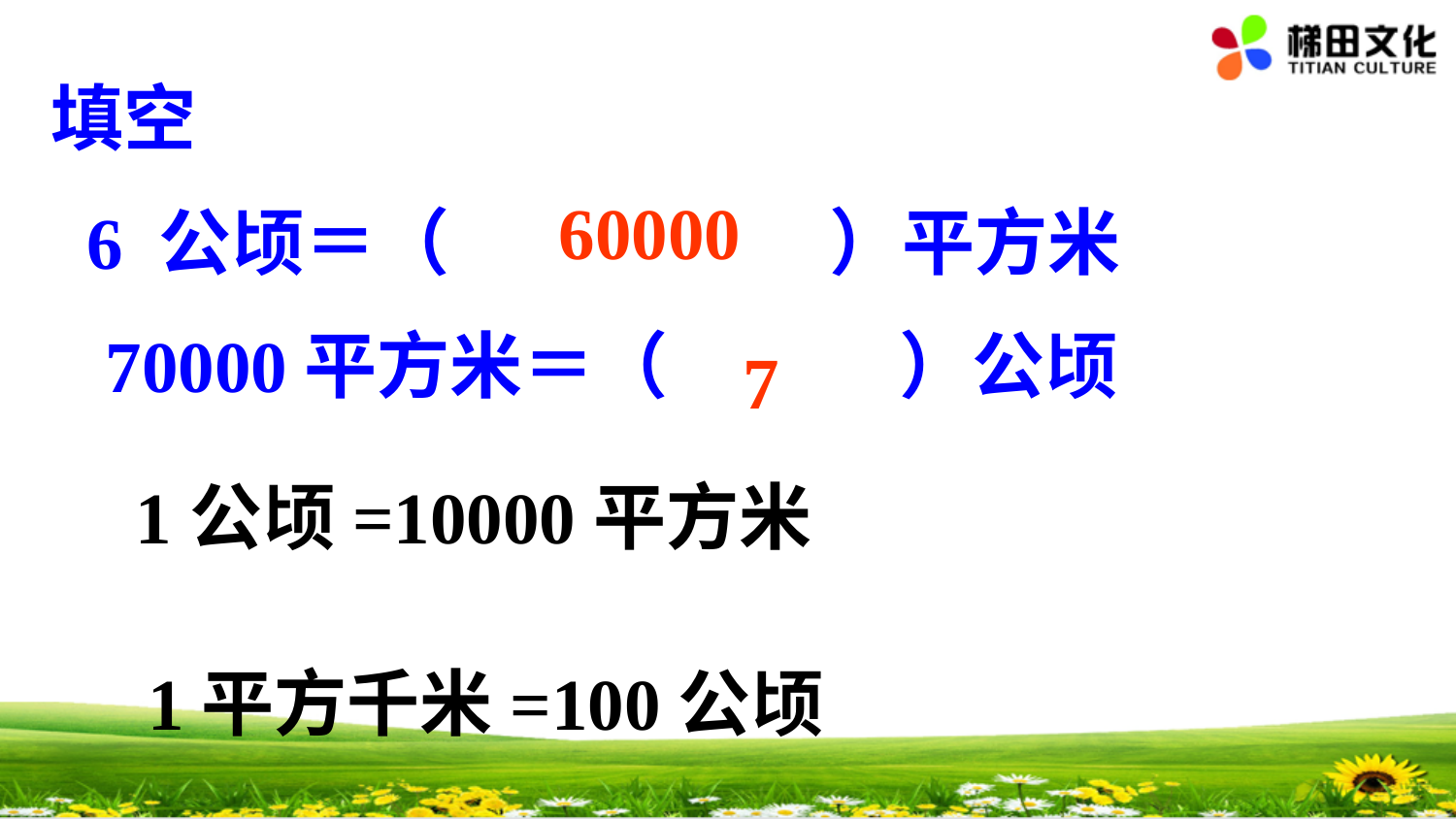

填空
  6 公顷＝（                       ）平方米
   70000平方米＝（              ）公顷

60000
7
1公顷=10000平方米
1平方千米=100公顷